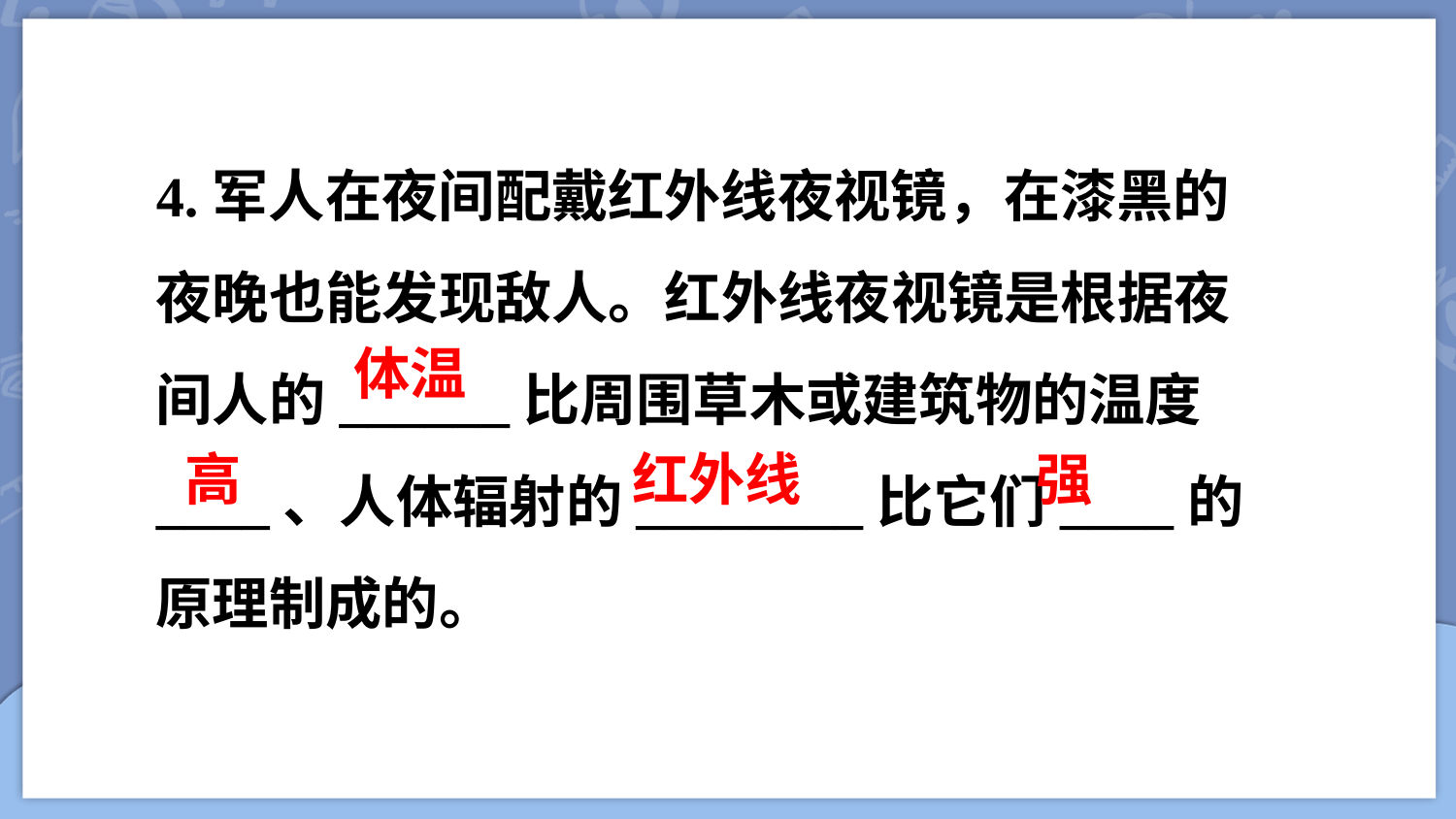

4.军人在夜间配戴红外线夜视镜，在漆黑的夜晚也能发现敌人。红外线夜视镜是根据夜间人的______比周围草木或建筑物的温度____、人体辐射的________比它们____的原理制成的。
体温
强
高
红外线